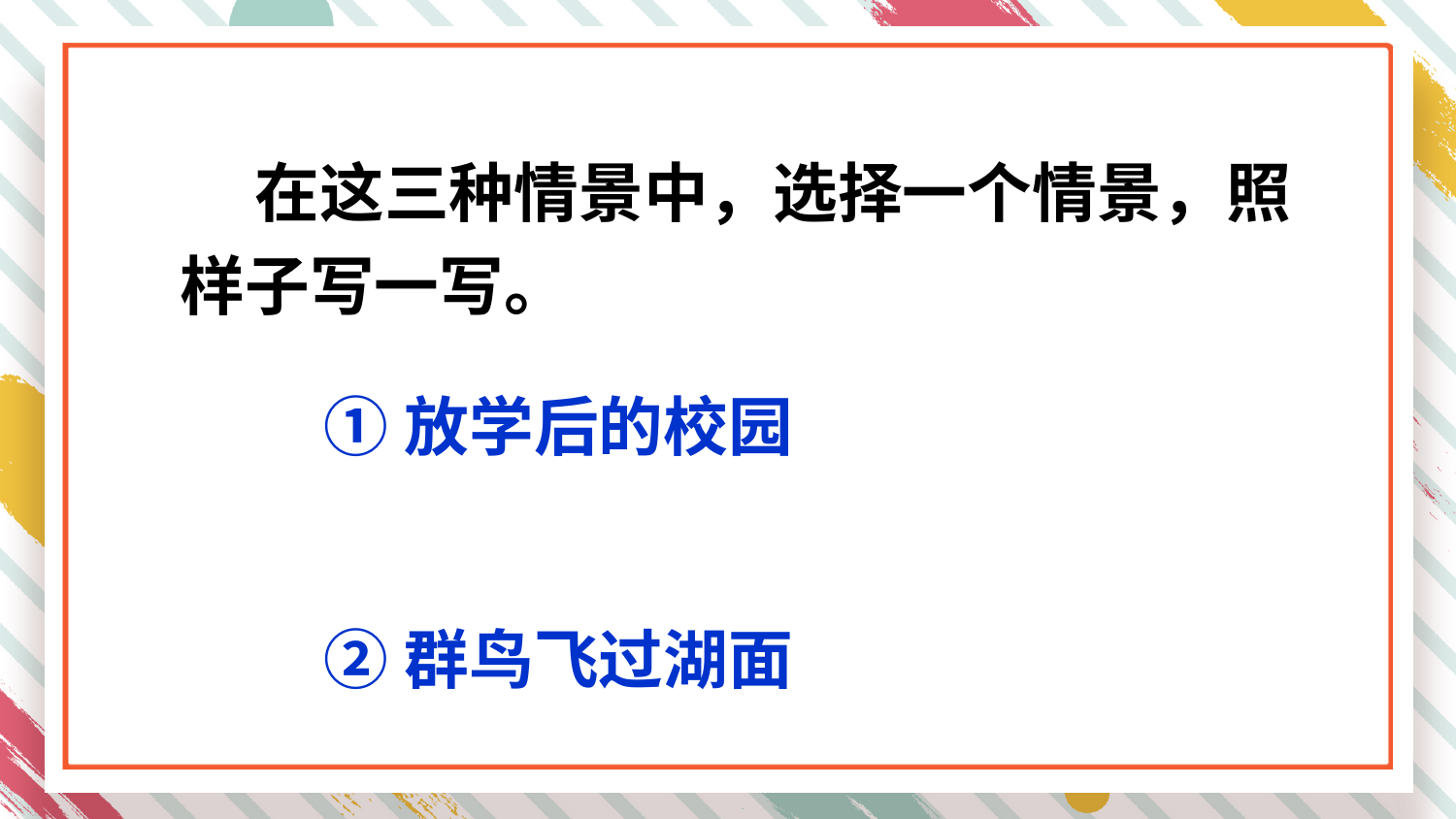

在这三种情景中，选择一个情景，照样子写一写。
①放学后的校园
②群鸟飞过湖面
③火车进站